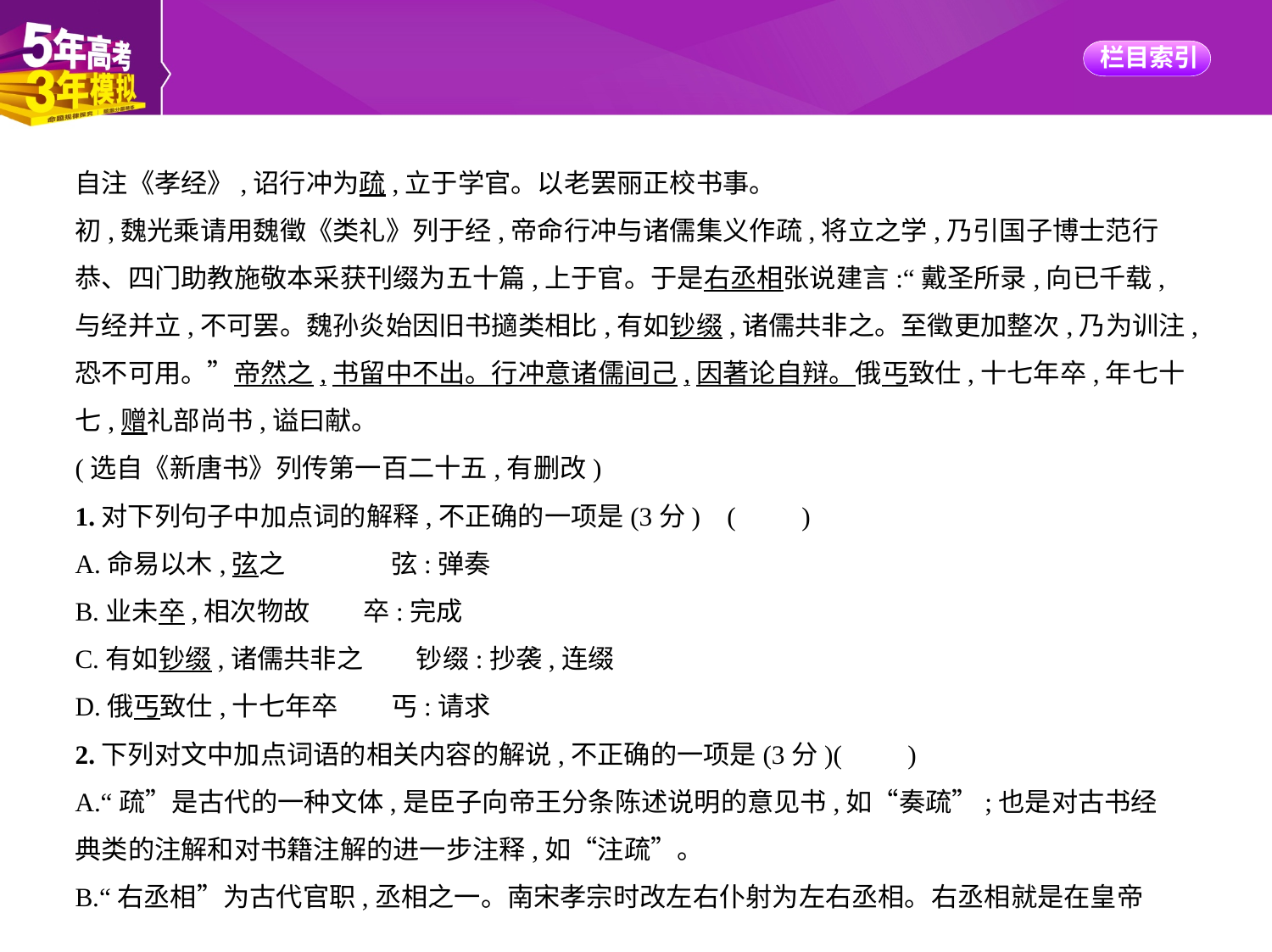

自注《孝经》,诏行冲为疏,立于学官。以老罢丽正校书事。
初,魏光乘请用魏徵《类礼》列于经,帝命行冲与诸儒集义作疏,将立之学,乃引国子博士范行
恭、四门助教施敬本采获刊缀为五十篇,上于官。于是右丞相张说建言:“戴圣所录,向已千载,
与经并立,不可罢。魏孙炎始因旧书擿类相比,有如钞缀,诸儒共非之。至徵更加整次,乃为训注,
恐不可用。”帝然之,书留中不出。行冲意诸儒间己,因著论自辩。俄丐致仕,十七年卒,年七十
七,赠礼部尚书,谥曰献。
(选自《新唐书》列传第一百二十五,有删改)
1.对下列句子中加点词的解释,不正确的一项是(3分) (　　)
A.命易以木,弦之　　　　弦:弹奏
B.业未卒,相次物故　　卒:完成
C.有如钞缀,诸儒共非之　　钞缀:抄袭,连缀
D.俄丐致仕,十七年卒　　丐:请求
2.下列对文中加点词语的相关内容的解说,不正确的一项是(3分)(　　)
A.“疏”是古代的一种文体,是臣子向帝王分条陈述说明的意见书,如“奏疏”;也是对古书经
典类的注解和对书籍注解的进一步注释,如“注疏”。
B.“右丞相”为古代官职,丞相之一。南宋孝宗时改左右仆射为左右丞相。右丞相就是在皇帝